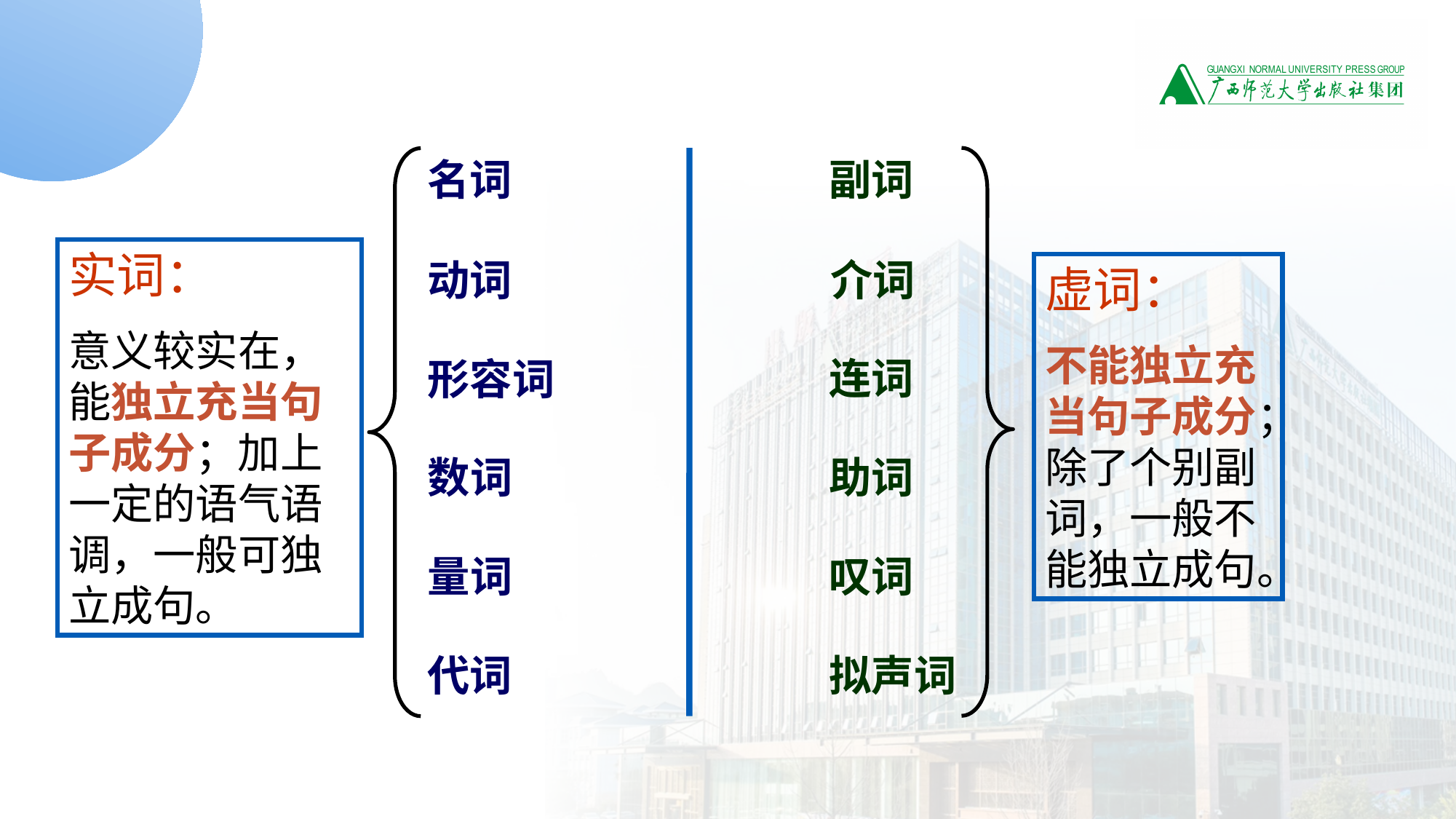

词类
副词
名词

实词：
意义较实在，能独立充当句子成分；加上一定的语气语调，一般可独立成句。
介词
动词
虚词：
不能独立充当句子成分；除了个别副词，一般不能独立成句。
连词
形容词
助词
数词
叹词
量词
拟声词
代词